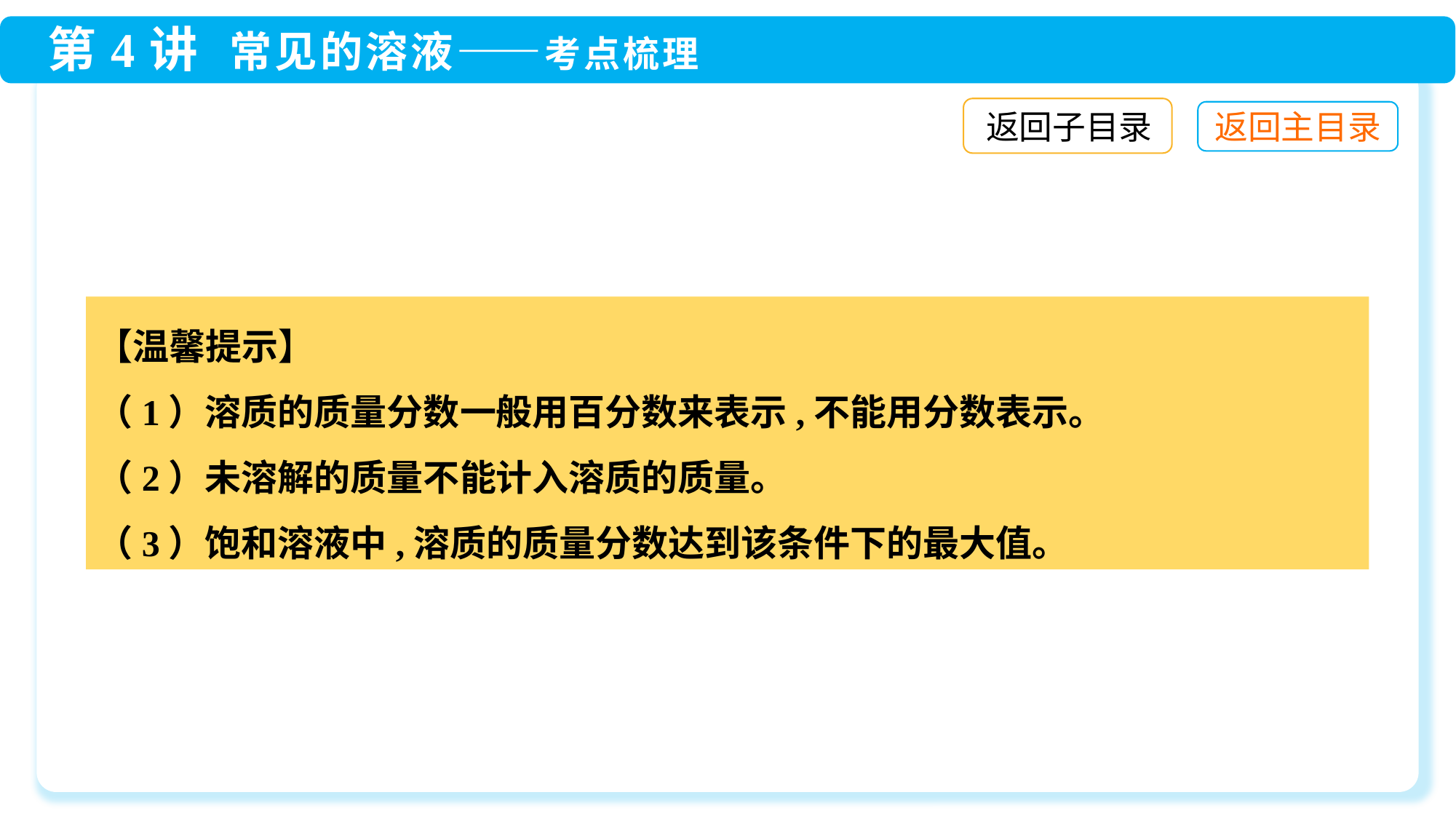

返回子目录
【温馨提示】
（1）溶质的质量分数一般用百分数来表示,不能用分数表示。
（2）未溶解的质量不能计入溶质的质量。
（3）饱和溶液中,溶质的质量分数达到该条件下的最大值。